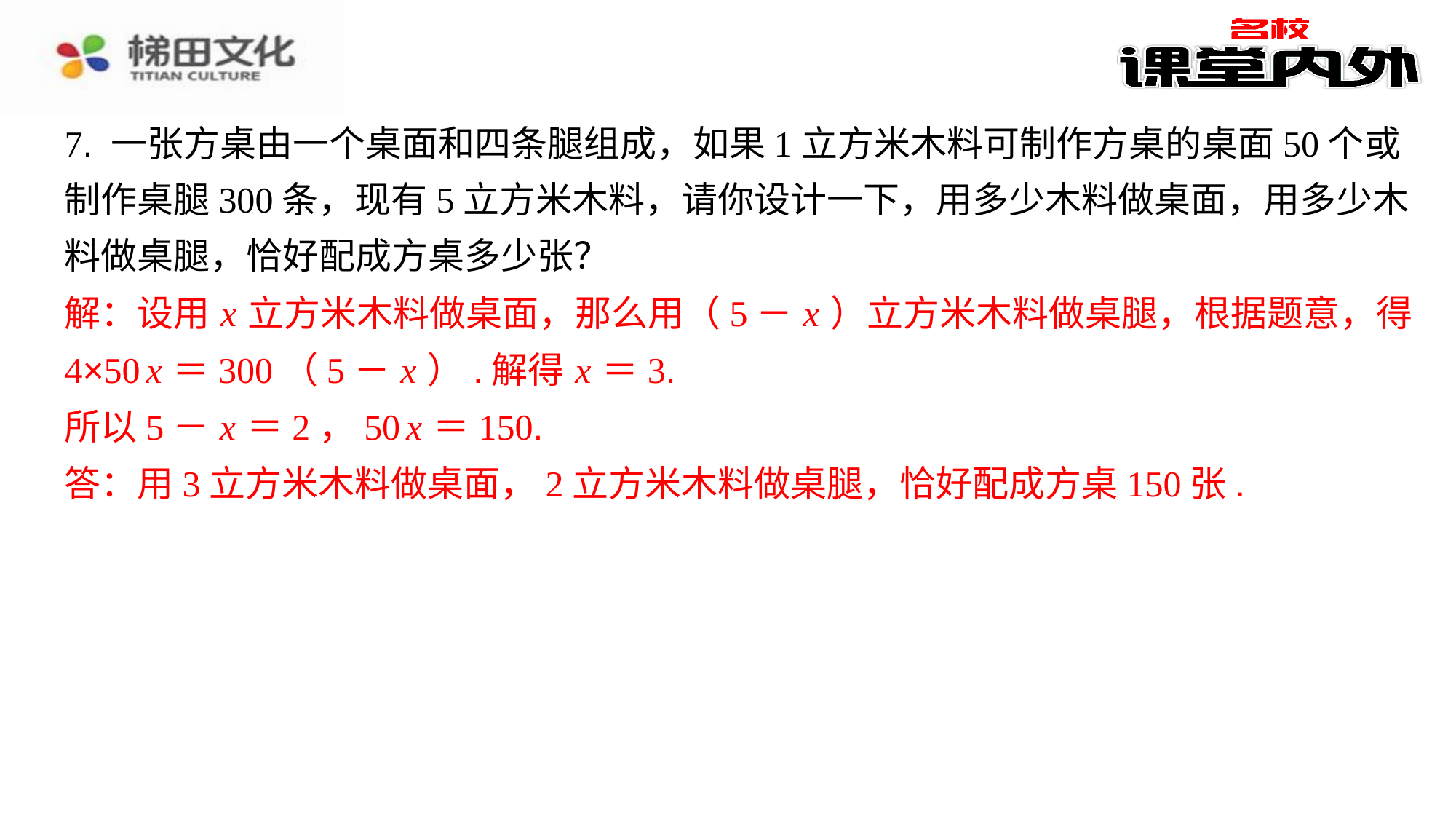

7. 一张方桌由一个桌面和四条腿组成，如果1立方米木料可制作方桌的桌面50个或
制作桌腿300条，现有5立方米木料，请你设计一下，用多少木料做桌面，用多少木
料做桌腿，恰好配成方桌多少张？
解：设用 x 立方米木料做桌面，那么用（5－ x ）立方米木料做桌腿，根据题意，得
4×50 x ＝300（5－ x ）.解得 x ＝3.
所以5－ x ＝2，50 x ＝150.
答：用3立方米木料做桌面，2立方米木料做桌腿，恰好配成方桌150张.
解：设用 x 立方米木料做桌面，那么用（5－ x ）立方米木料做桌腿，根据题意，得
4×50 x ＝300（5－ x ）.解得 x ＝3.
所以5－ x ＝2，50 x ＝150.
答：用3立方米木料做桌面，2立方米木料做桌腿，恰好配成方桌150张.